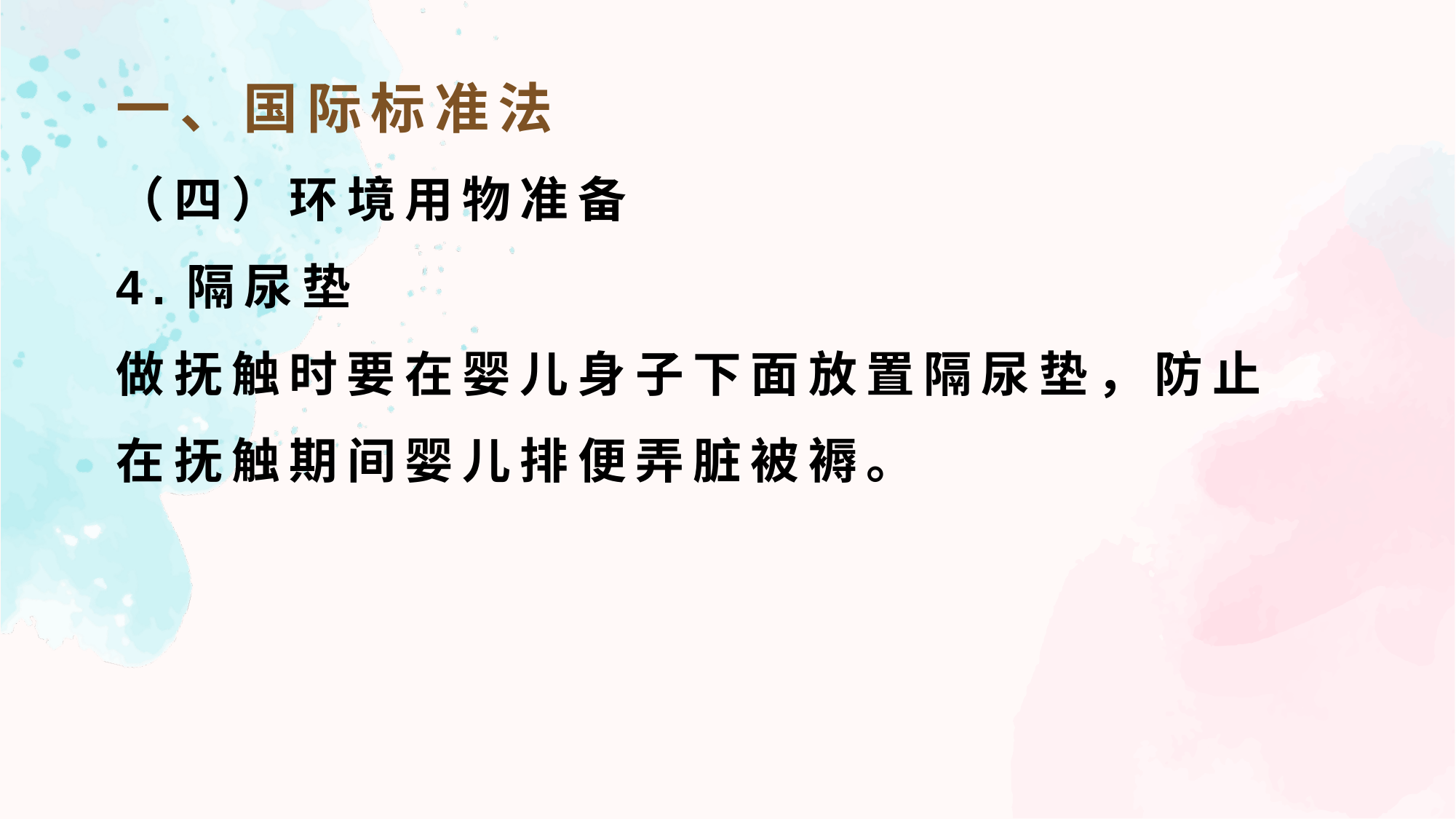

一、国际标准法
（四）环境用物准备
4.隔尿垫
做抚触时要在婴儿身子下面放置隔尿垫，防止在抚触期间婴儿排便弄脏被褥。